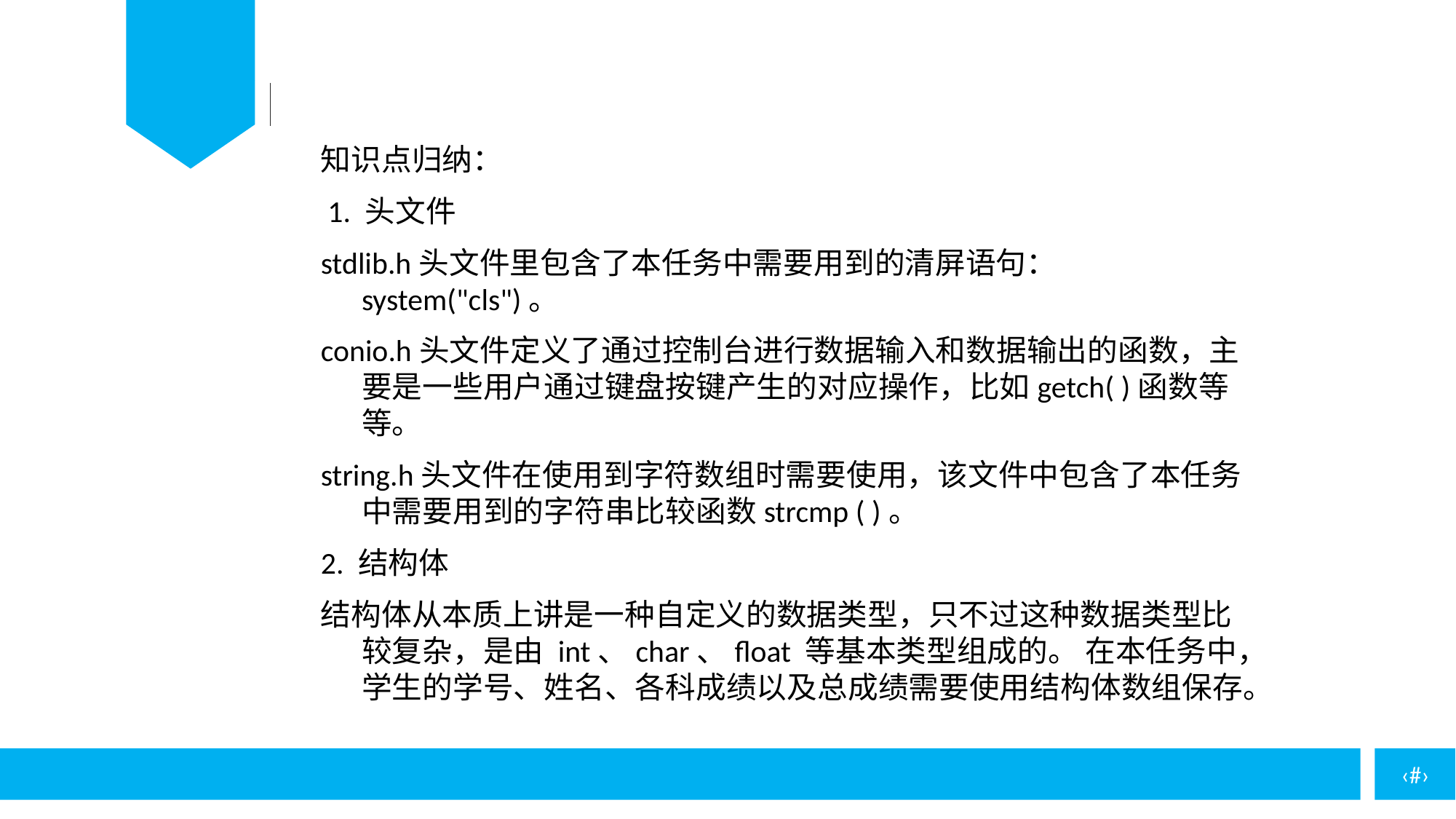

知识点归纳：
 1. 头文件
stdlib.h头文件里包含了本任务中需要用到的清屏语句：system("cls")。
conio.h头文件定义了通过控制台进行数据输入和数据输出的函数，主要是一些用户通过键盘按键产生的对应操作，比如getch( )函数等等。
string.h头文件在使用到字符数组时需要使用，该文件中包含了本任务中需要用到的字符串比较函数strcmp ( )。
2. 结构体
结构体从本质上讲是一种自定义的数据类型，只不过这种数据类型比较复杂，是由 int、char、float 等基本类型组成的。 在本任务中，学生的学号、姓名、各科成绩以及总成绩需要使用结构体数组保存。